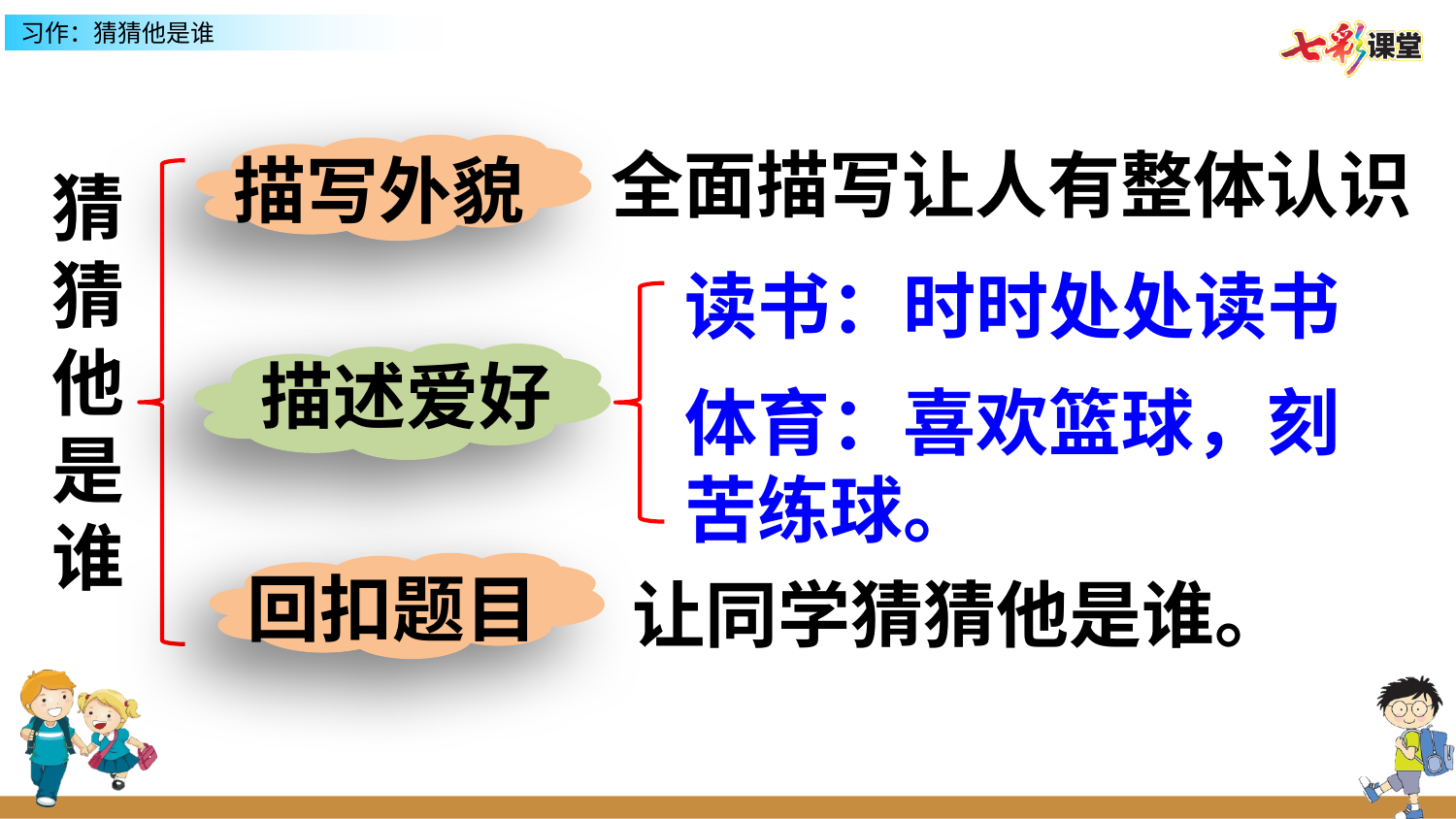

全面描写让人有整体认识

描写外貌
猜猜他是谁

读书：时时处处读书

描述爱好
体育：喜欢篮球，刻苦练球。

回扣题目
让同学猜猜他是谁。